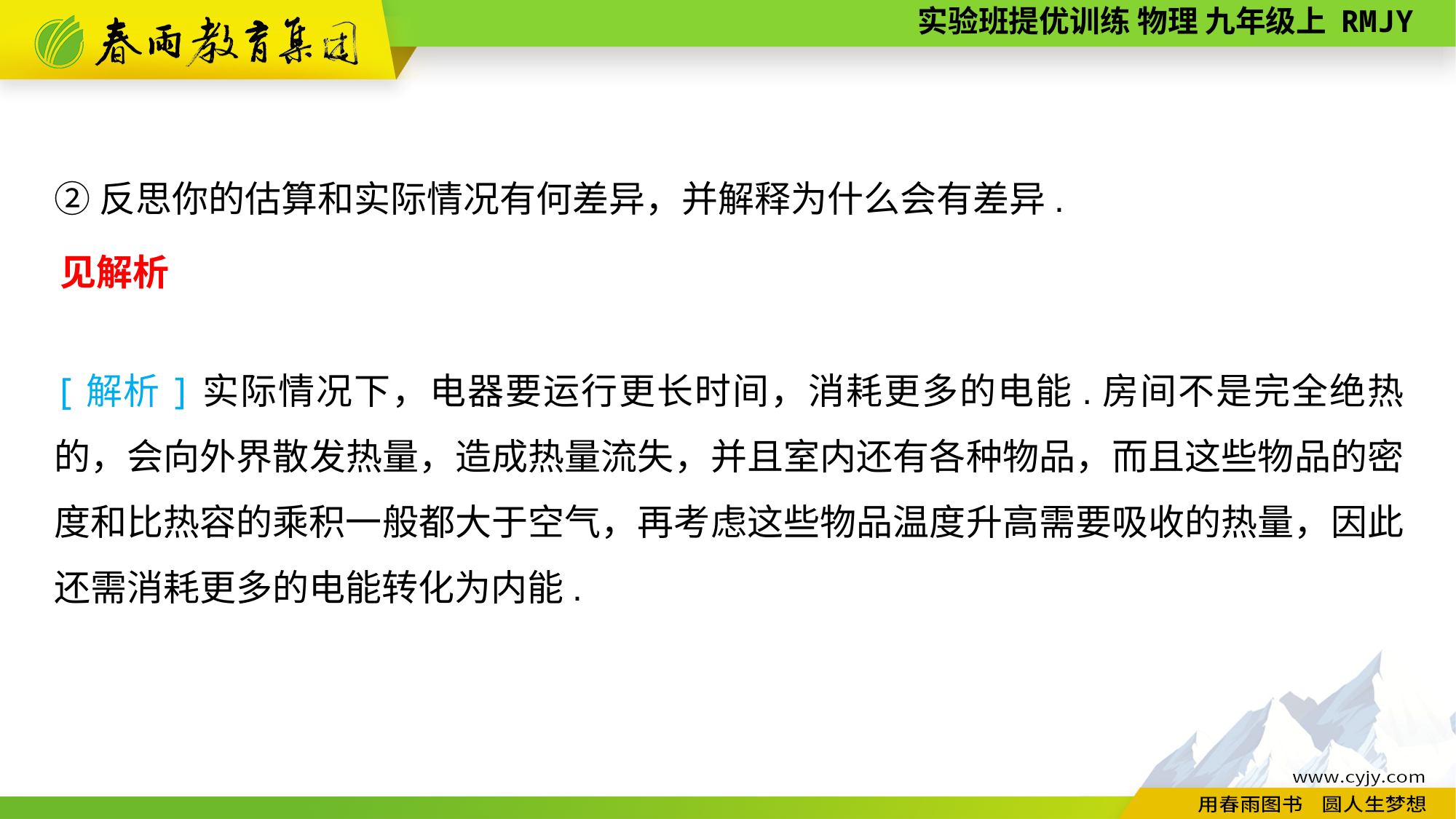

②反思你的估算和实际情况有何差异，并解释为什么会有差异.
见解析
[解析]实际情况下，电器要运行更长时间，消耗更多的电能.房间不是完全绝热的，会向外界散发热量，造成热量流失，并且室内还有各种物品，而且这些物品的密度和比热容的乘积一般都大于空气，再考虑这些物品温度升高需要吸收的热量，因此还需消耗更多的电能转化为内能.